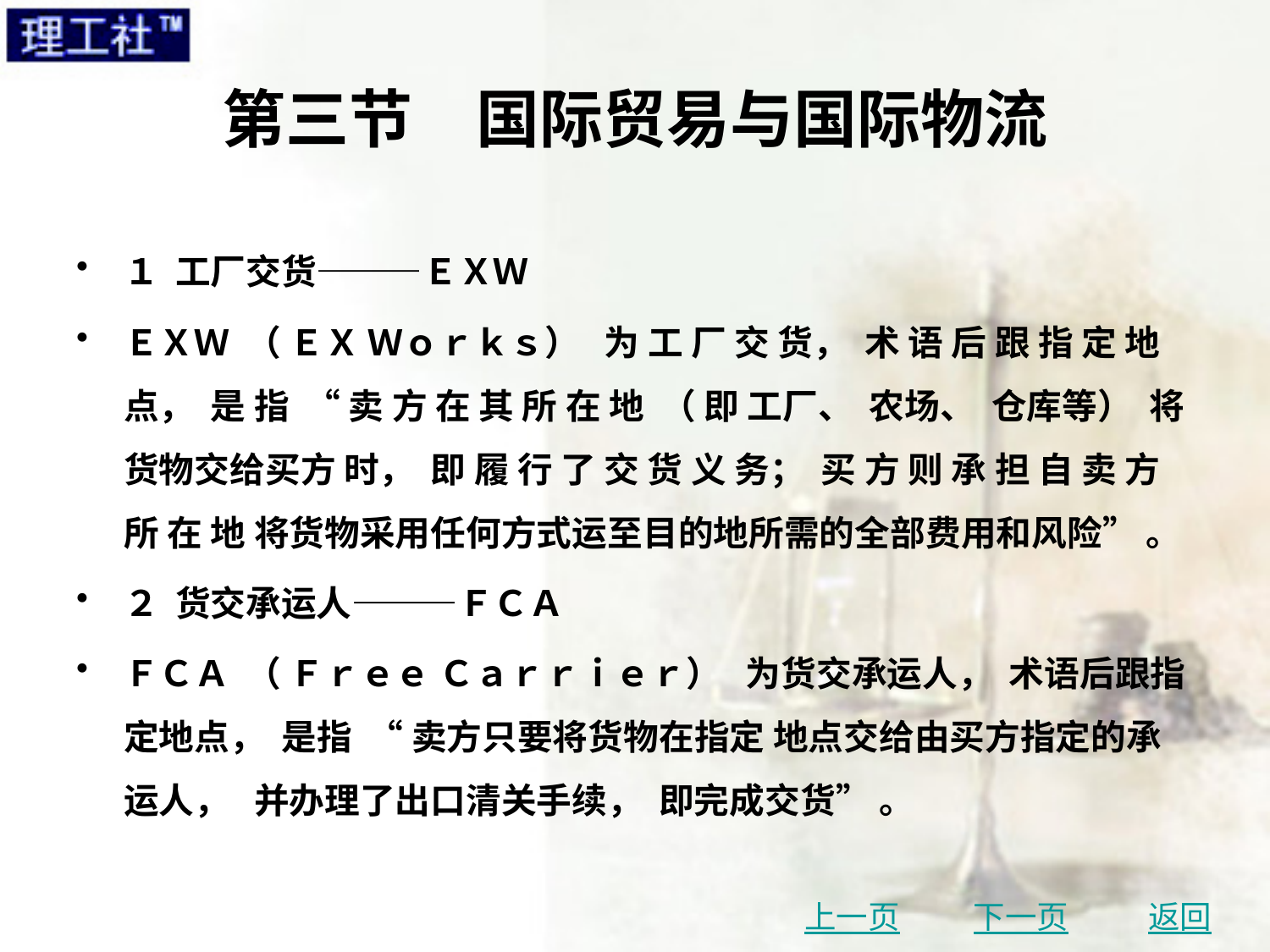

# 第三节　国际贸易与国际物流
１  工厂交货———ＥＸＷ
ＥＸＷ  （ ＥＸ Ｗｏｒｋｓ）   为 工 厂 交 货，  术 语 后 跟 指 定 地 点，  是 指  “ 卖 方 在 其 所 在 地  （ 即 工厂、  农场、  仓库等）  将货物交给买方 时，  即 履 行 了 交 货 义 务；  买 方 则 承 担 自 卖 方 所 在 地 将货物采用任何方式运至目的地所需的全部费用和风险” 。
２  货交承运人———ＦＣＡ
ＦＣＡ  （ Ｆｒｅｅ Ｃａｒｒｉｅｒ）   为货交承运人，  术语后跟指定地点，  是指  “ 卖方只要将货物在指定 地点交给由买方指定的承运人，   并办理了出口清关手续，  即完成交货” 。
上一页
下一页
返回